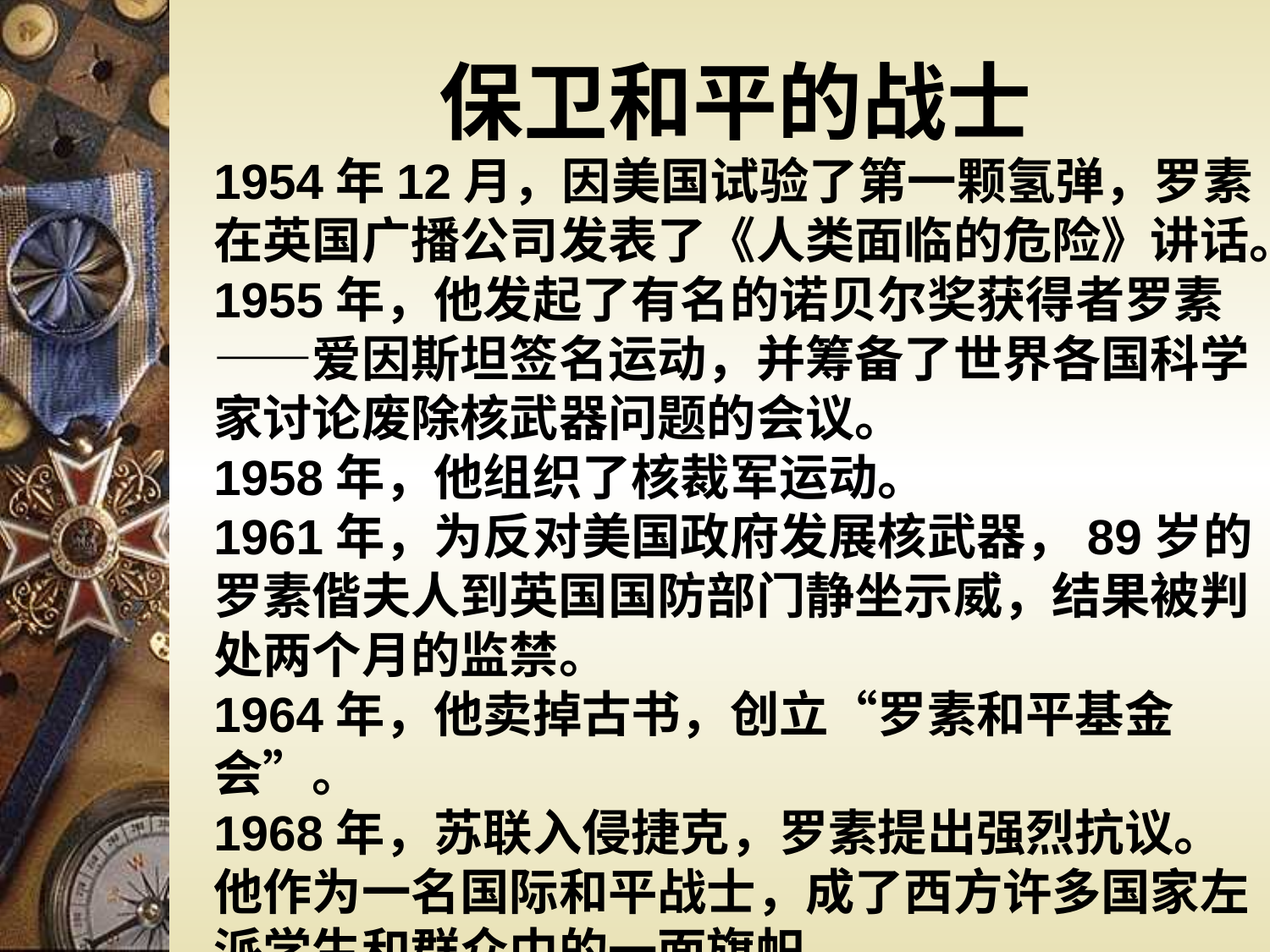

保卫和平的战士
1954年12月，因美国试验了第一颗氢弹，罗素在英国广播公司发表了《人类面临的危险》讲话。1955年，他发起了有名的诺贝尔奖获得者罗素——爱因斯坦签名运动，并筹备了世界各国科学家讨论废除核武器问题的会议。
1958年，他组织了核裁军运动。
1961年，为反对美国政府发展核武器，89岁的罗素偕夫人到英国国防部门静坐示威，结果被判处两个月的监禁。
1964年，他卖掉古书，创立“罗素和平基金会”。
1968年，苏联入侵捷克，罗素提出强烈抗议。
他作为一名国际和平战士，成了西方许多国家左派学生和群众中的一面旗帜。